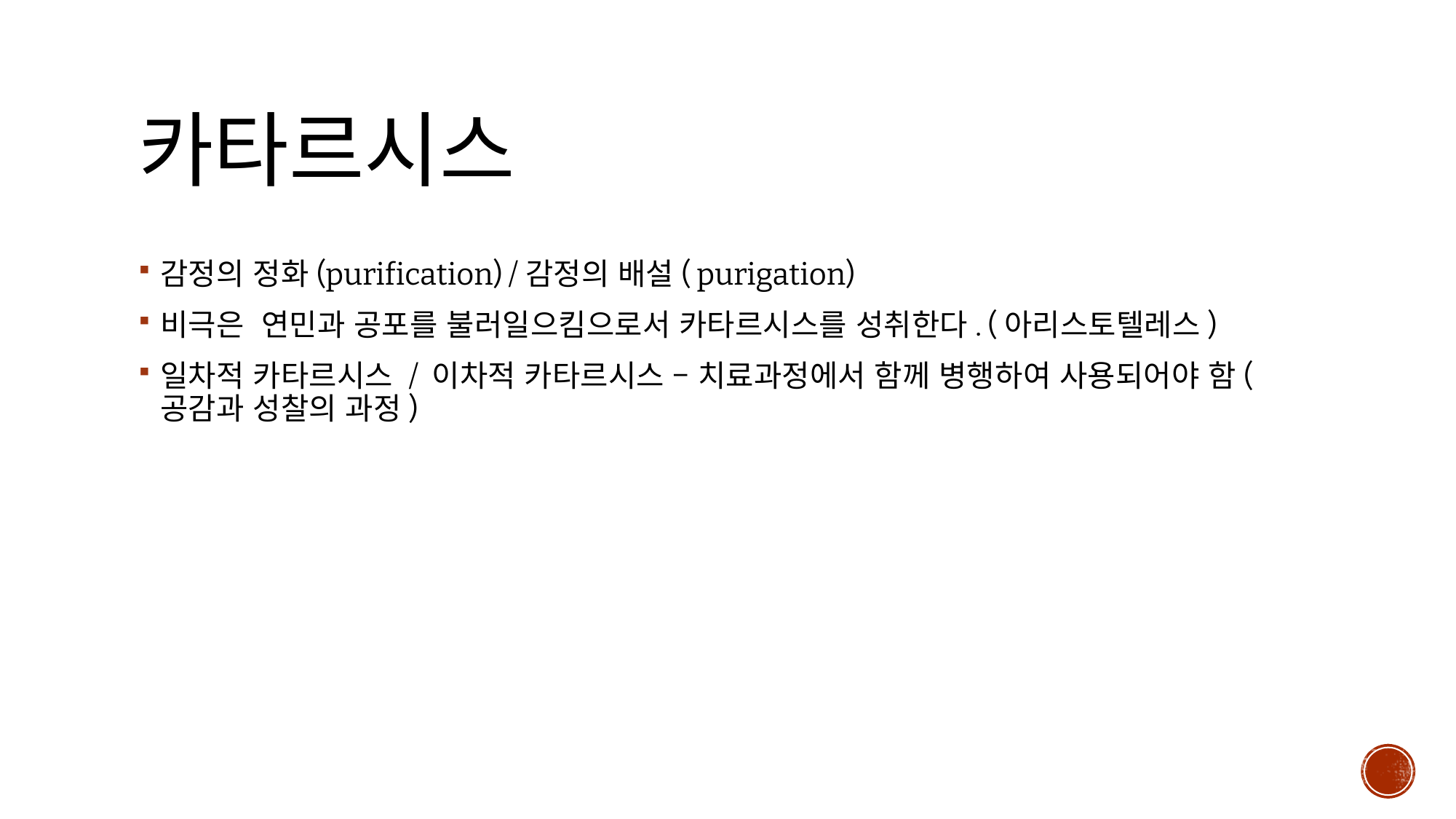

# 카타르시스
감정의 정화(purification) /감정의 배설( purigation)
비극은  연민과 공포를 불러일으킴으로서 카타르시스를 성취한다. (아리스토텔레스)
일차적 카타르시스 / 이차적 카타르시스 – 치료과정에서 함께 병행하여 사용되어야 함(공감과 성찰의 과정)